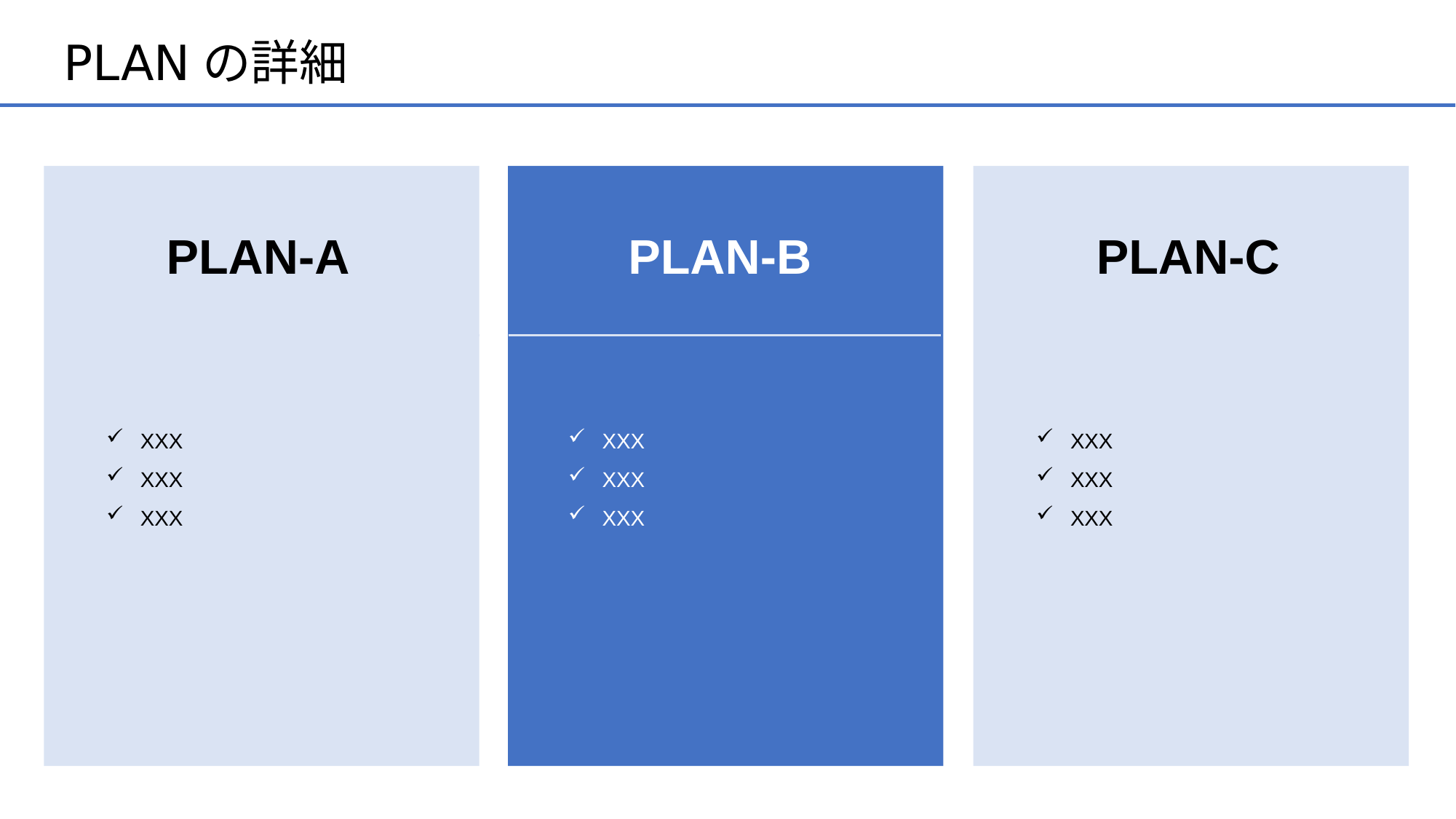

# PLANの詳細

PLAN-A
PLAN-B
PLAN-C
XXX
XXX
XXX
XXX
XXX
XXX
XXX
XXX
XXX